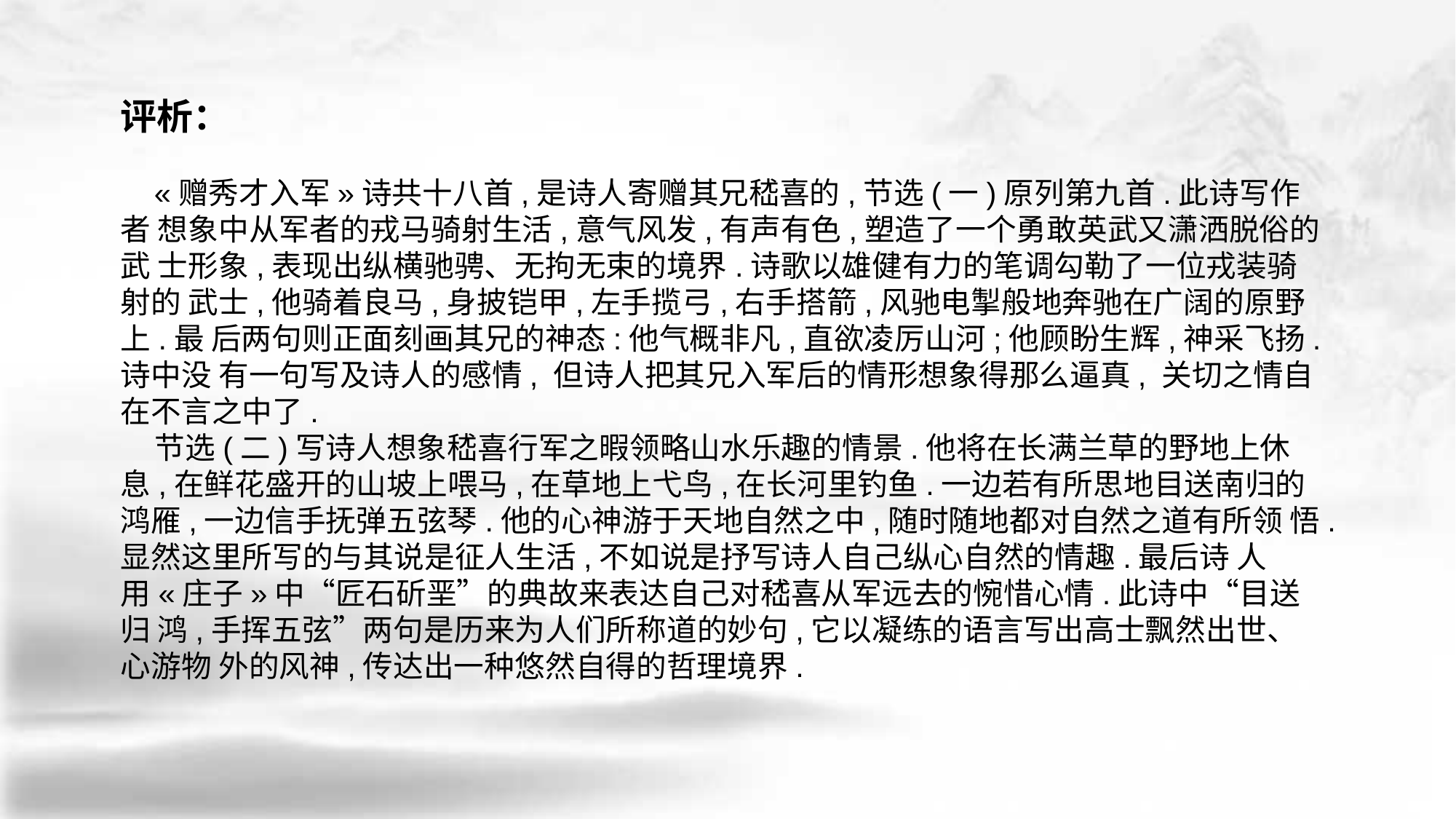

评析：

    «赠秀才入军»诗共十八首,是诗人寄赠其兄嵇喜的,节选(一)原列第九首.此诗写作者 想象中从军者的戎马骑射生活,意气风发,有声有色,塑造了一个勇敢英武又潇洒脱俗的武 士形象,表现出纵横驰骋、无拘无束的境界.诗歌以雄健有力的笔调勾勒了一位戎装骑射的 武士,他骑着良马,身披铠甲,左手揽弓,右手搭箭,风驰电掣般地奔驰在广阔的原野上.最 后两句则正面刻画其兄的神态:他气概非凡,直欲凌厉山河;他顾盼生辉,神采飞扬.诗中没 有一句写及诗人的感情, 但诗人把其兄入军后的情形想象得那么逼真, 关切之情自在不言之中了.
    节选(二)写诗人想象嵇喜行军之暇领略山水乐趣的情景.他将在长满兰草的野地上休 息,在鲜花盛开的山坡上喂马,在草地上弋鸟,在长河里钓鱼.一边若有所思地目送南归的 鸿雁,一边信手抚弹五弦琴.他的心神游于天地自然之中,随时随地都对自然之道有所领 悟.显然这里所写的与其说是征人生活,不如说是抒写诗人自己纵心自然的情趣.最后诗 人用«庄子»中“匠石斫垩”的典故来表达自己对嵇喜从军远去的惋惜心情.此诗中“目送归 鸿,手挥五弦”两句是历来为人们所称道的妙句,它以凝练的语言写出高士飘然出世、心游物 外的风神,传达出一种悠然自得的哲理境界.